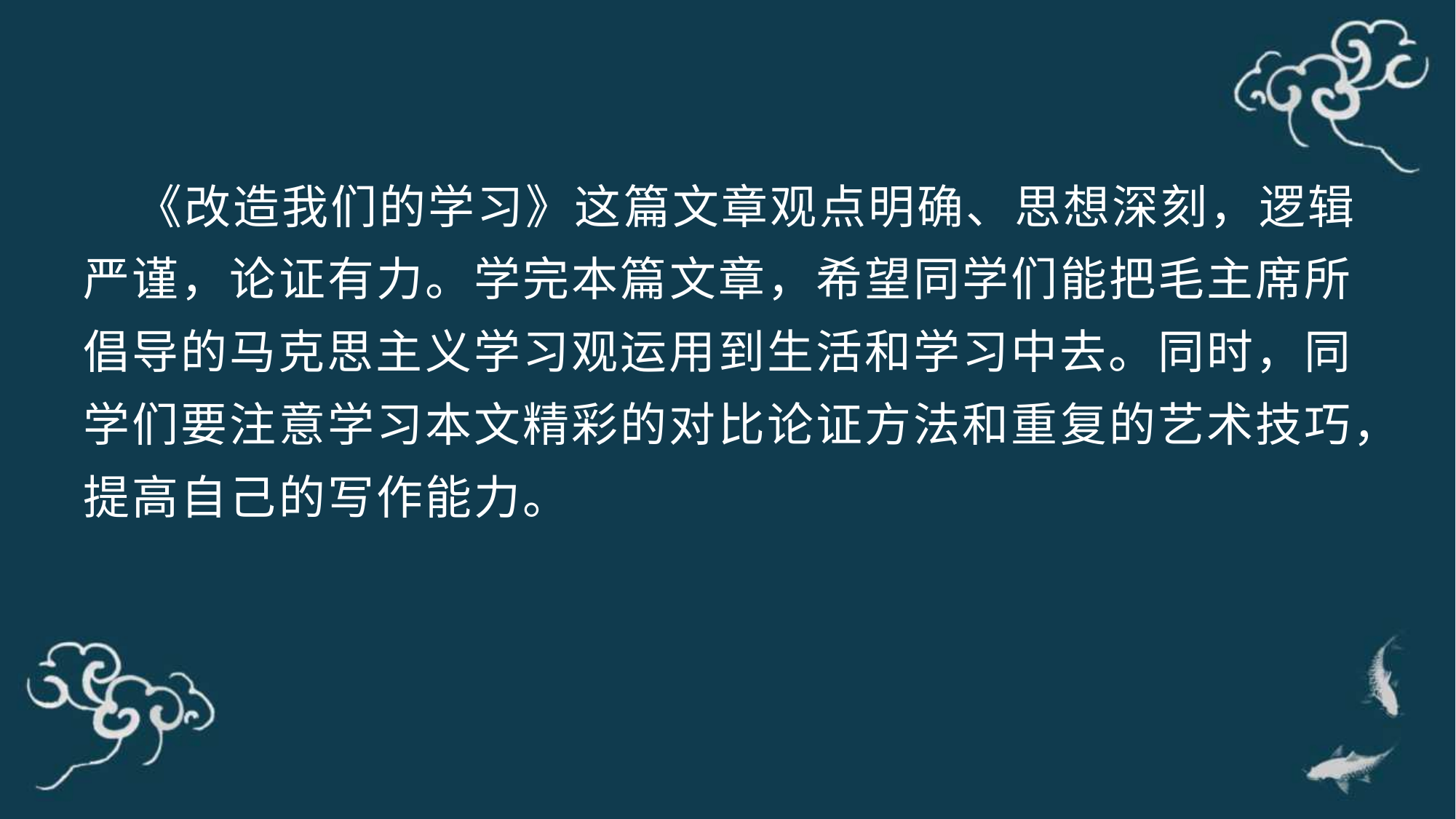

《改造我们的学习》这篇文章观点明确、思想深刻，逻辑严谨，论证有力。学完本篇文章，希望同学们能把毛主席所倡导的马克思主义学习观运用到生活和学习中去。同时，同学们要注意学习本文精彩的对比论证方法和重复的艺术技巧，提高自己的写作能力。